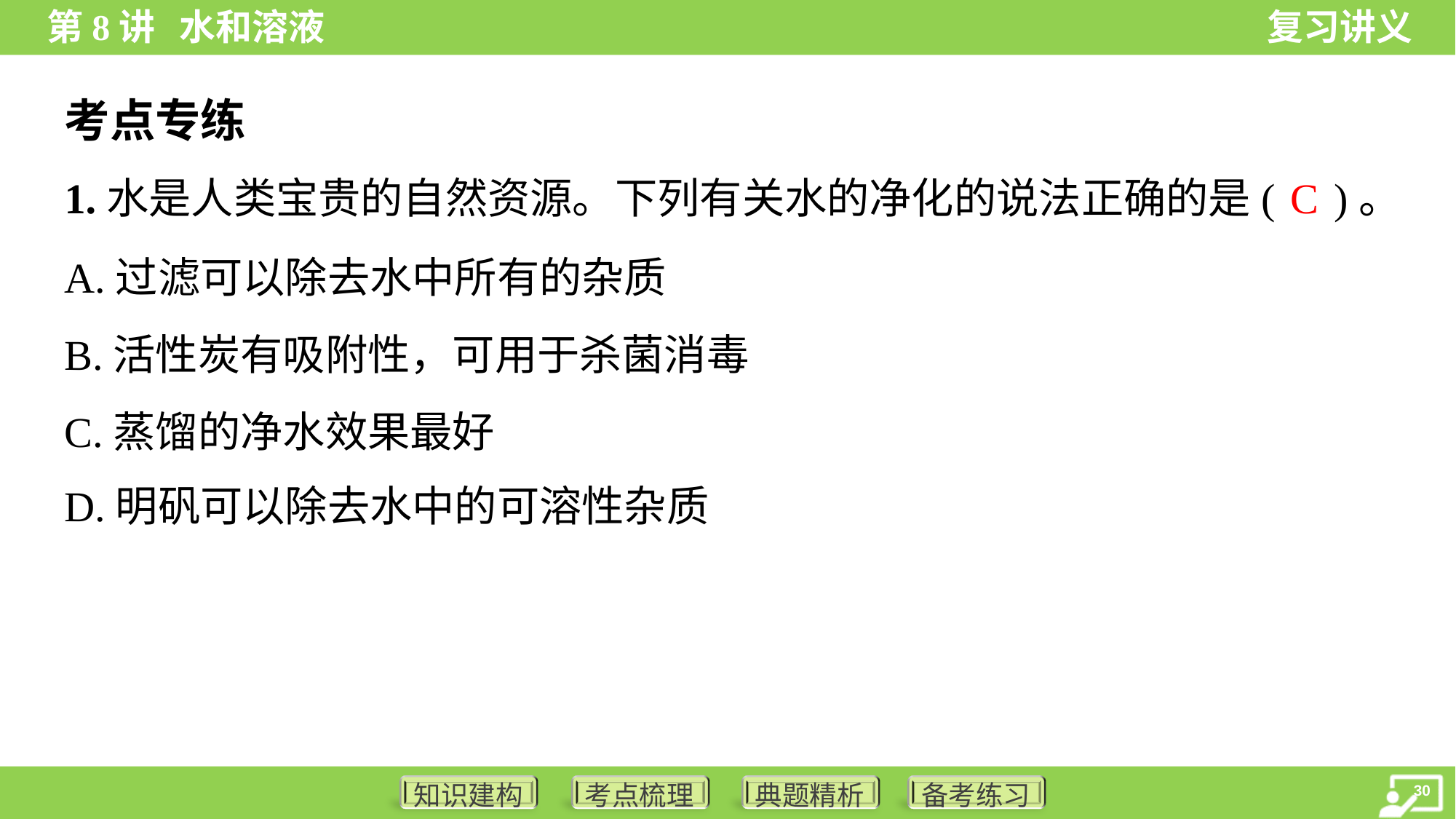

考点专练
C
1.水是人类宝贵的自然资源。下列有关水的净化的说法正确的是(     )。
A.过滤可以除去水中所有的杂质
B.活性炭有吸附性，可用于杀菌消毒
C.蒸馏的净水效果最好
D.明矾可以除去水中的可溶性杂质